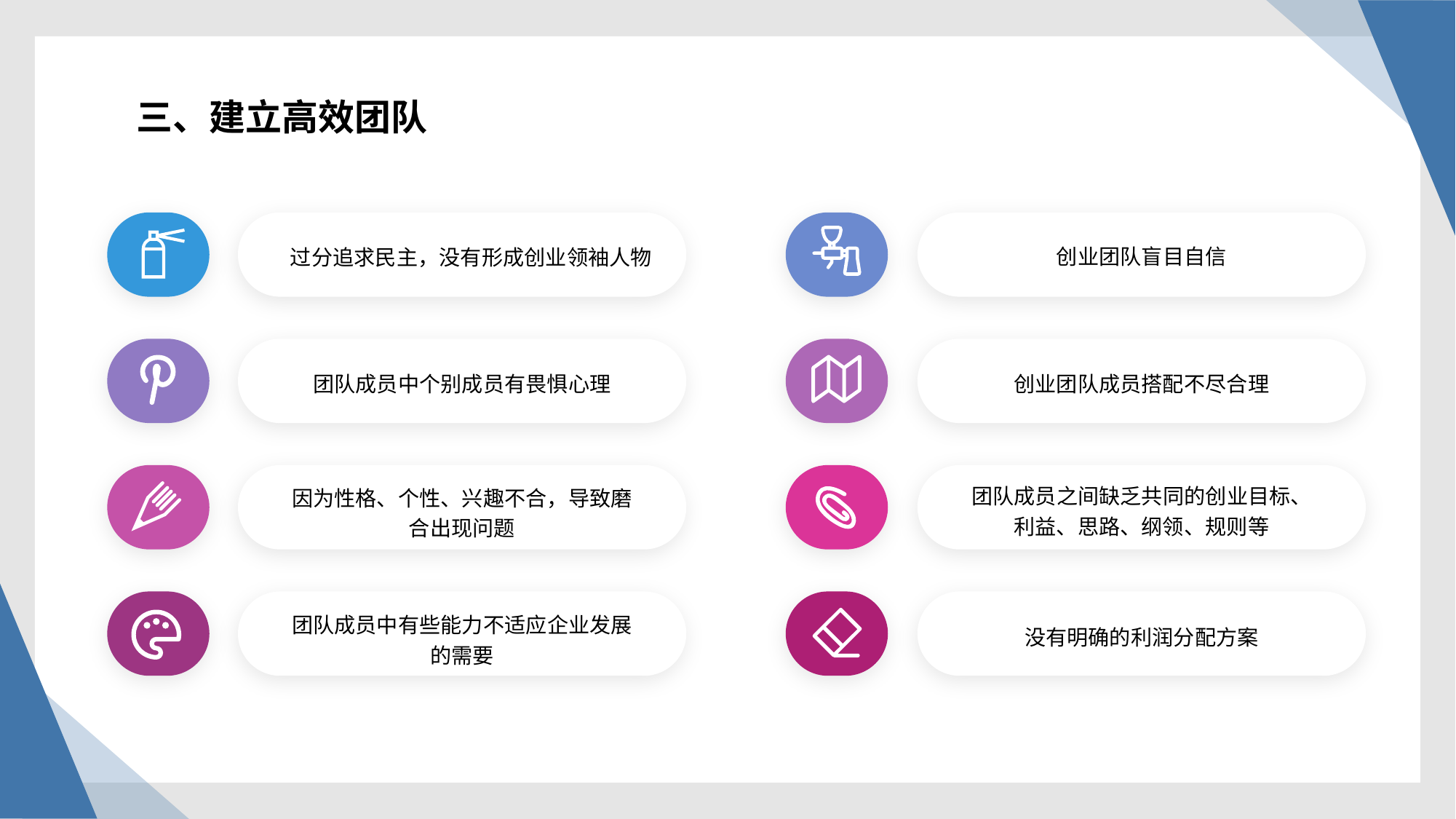

三、建立高效团队

创业团队盲目自信
过分追求民主，没有形成创业领袖人物

团队成员中个别成员有畏惧心理
创业团队成员搭配不尽合理

因为性格、个性、兴趣不合，导致磨合出现问题
团队成员之间缺乏共同的创业目标、利益、思路、纲领、规则等

团队成员中有些能力不适应企业发展的需要
没有明确的利润分配方案